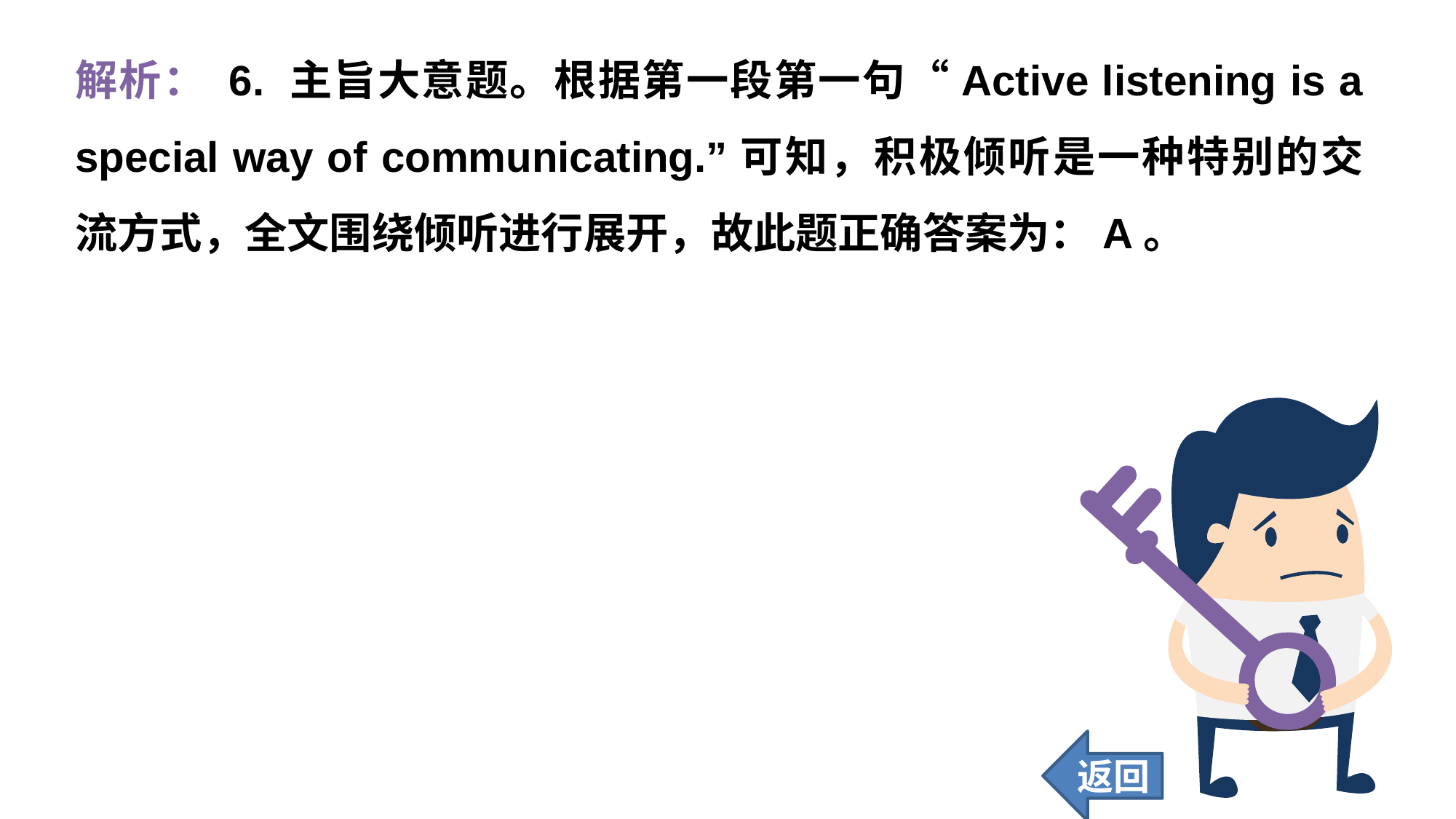

解析： 6. 主旨大意题。根据第一段第一句“Active listening is a special way of communicating.”可知，积极倾听是一种特别的交流方式，全文围绕倾听进行展开，故此题正确答案为：A。

返回
198